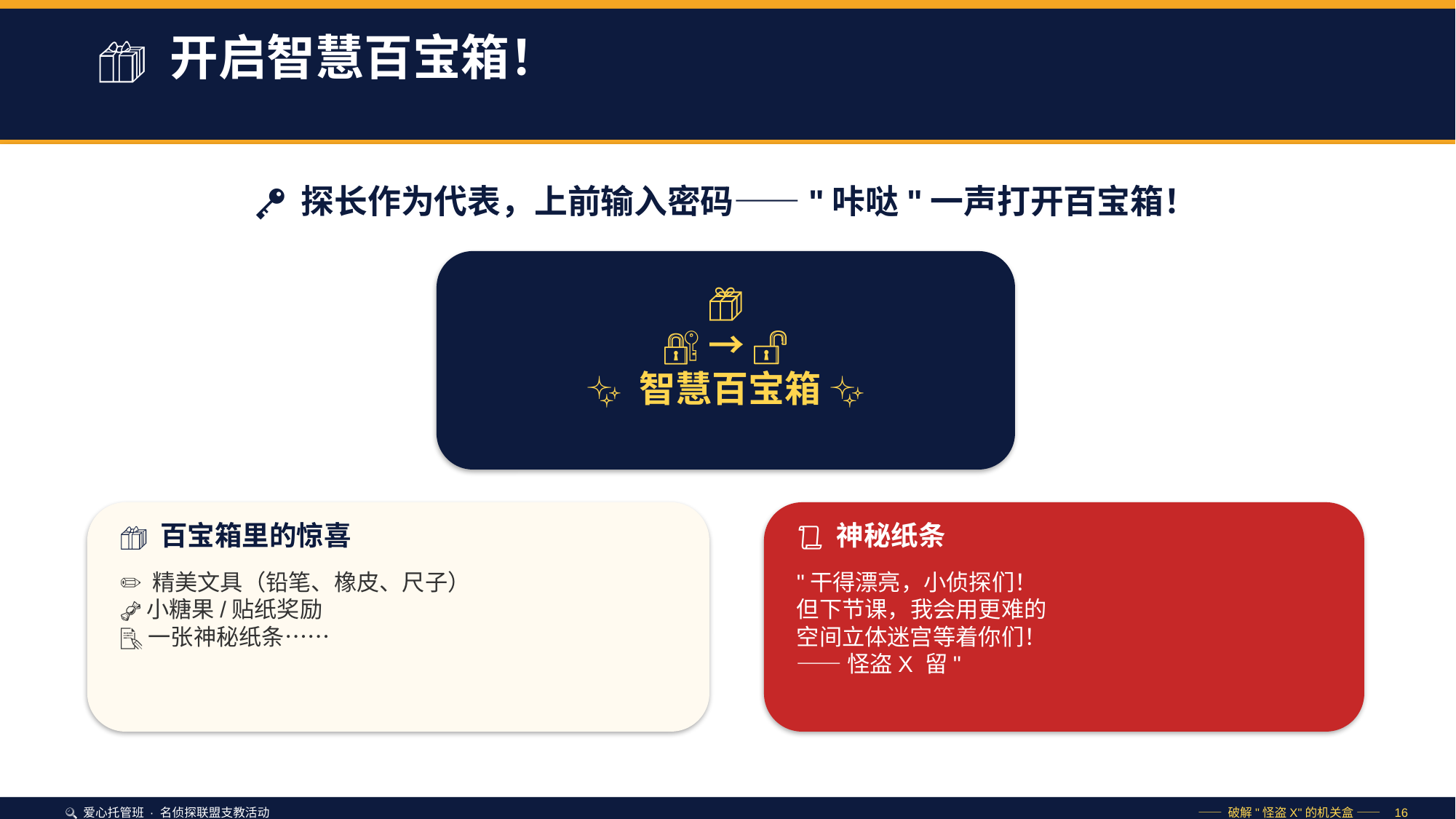

🎁 开启智慧百宝箱！

🔑 探长作为代表，上前输入密码——"咔哒"一声打开百宝箱！

📦
🔐 → 🔓
✨ 智慧百宝箱 ✨

🎁 百宝箱里的惊喜
📜 神秘纸条
✏️ 精美文具（铅笔、橡皮、尺子）
🍬 小糖果/贴纸奖励
📝 一张神秘纸条……
"干得漂亮，小侦探们！
但下节课，我会用更难的
空间立体迷宫等着你们！
—— 怪盗X 留"

🔍 爱心托管班 · 名侦探联盟支教活动
—— 破解"怪盗X"的机关盒 ——    16